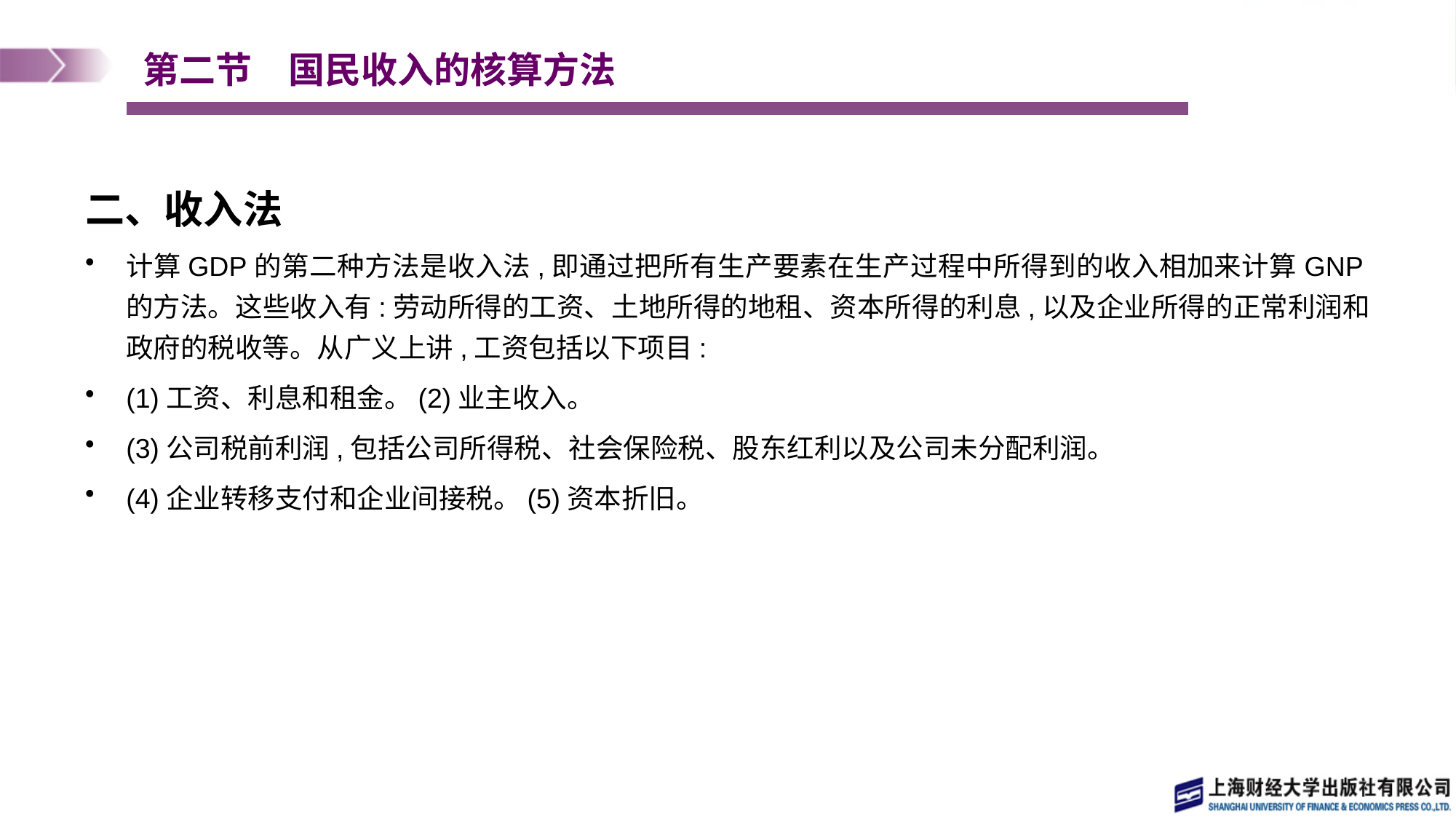

# 第二节　国民收入的核算方法
二、收入法
计算GDP的第二种方法是收入法,即通过把所有生产要素在生产过程中所得到的收入相加来计算GNP的方法。这些收入有:劳动所得的工资、土地所得的地租、资本所得的利息,以及企业所得的正常利润和政府的税收等。从广义上讲,工资包括以下项目:
(1)工资、利息和租金。(2)业主收入。
(3)公司税前利润,包括公司所得税、社会保险税、股东红利以及公司未分配利润。
(4)企业转移支付和企业间接税。(5)资本折旧。